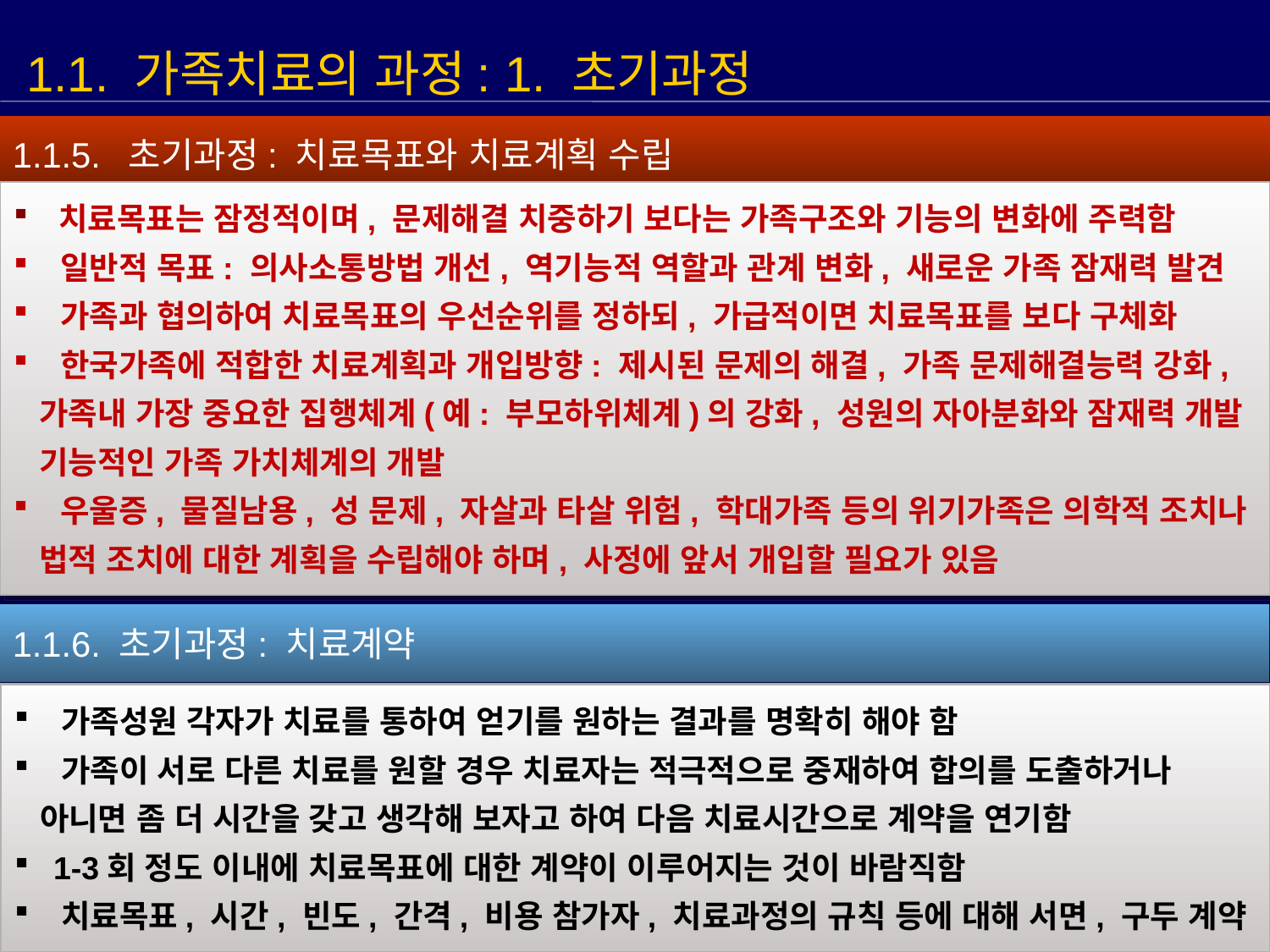

1.1. 가족치료의 과정: 1. 초기과정

1.1.5.  초기과정: 치료목표와 치료계획 수립
 치료목표는 잠정적이며, 문제해결 치중하기 보다는 가족구조와 기능의 변화에 주력함
 일반적 목표: 의사소통방법 개선, 역기능적 역할과 관계 변화, 새로운 가족 잠재력 발견
 가족과 협의하여 치료목표의 우선순위를 정하되, 가급적이면 치료목표를 보다 구체화
 한국가족에 적합한 치료계획과 개입방향: 제시된 문제의 해결, 가족 문제해결능력 강화,
  가족내 가장 중요한 집행체계(예: 부모하위체계)의 강화, 성원의 자아분화와 잠재력 개발
  기능적인 가족 가치체계의 개발
 우울증, 물질남용, 성 문제, 자살과 타살 위험, 학대가족 등의 위기가족은 의학적 조치나
  법적 조치에 대한 계획을 수립해야 하며, 사정에 앞서 개입할 필요가 있음
1.1.6. 초기과정: 치료계약
 가족성원 각자가 치료를 통하여 얻기를 원하는 결과를 명확히 해야 함
 가족이 서로 다른 치료를 원할 경우 치료자는 적극적으로 중재하여 합의를 도출하거나
  아니면 좀 더 시간을 갖고 생각해 보자고 하여 다음 치료시간으로 계약을 연기함
 1-3회 정도 이내에 치료목표에 대한 계약이 이루어지는 것이 바람직함
 치료목표, 시간, 빈도, 간격, 비용 참가자, 치료과정의 규칙 등에 대해 서면, 구두 계약